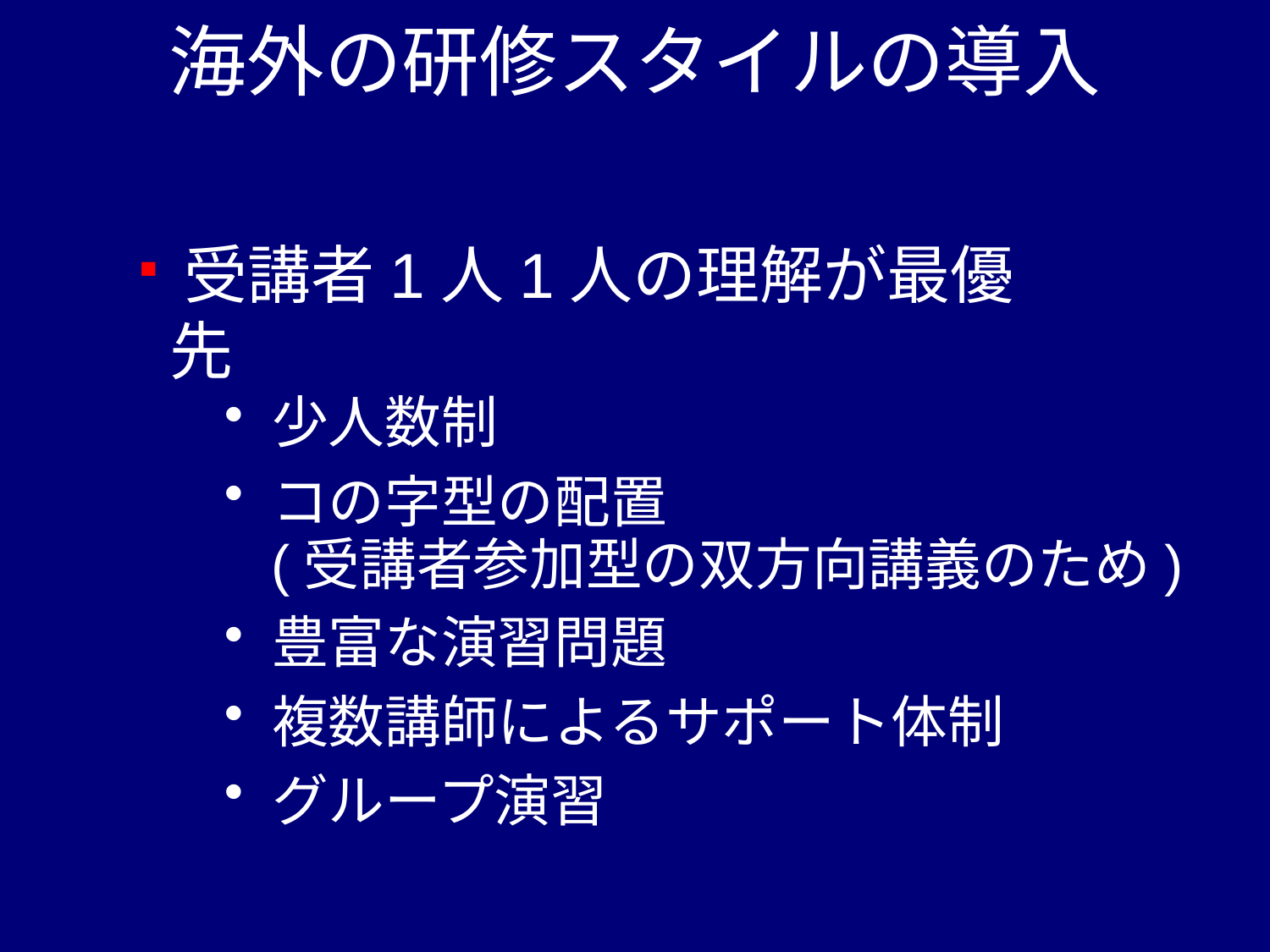

# 海外の研修スタイルの導入
 受講者1人1人の理解が最優先
少人数制
コの字型の配置
   (受講者参加型の双方向講義のため)
豊富な演習問題
複数講師によるサポート体制
グループ演習